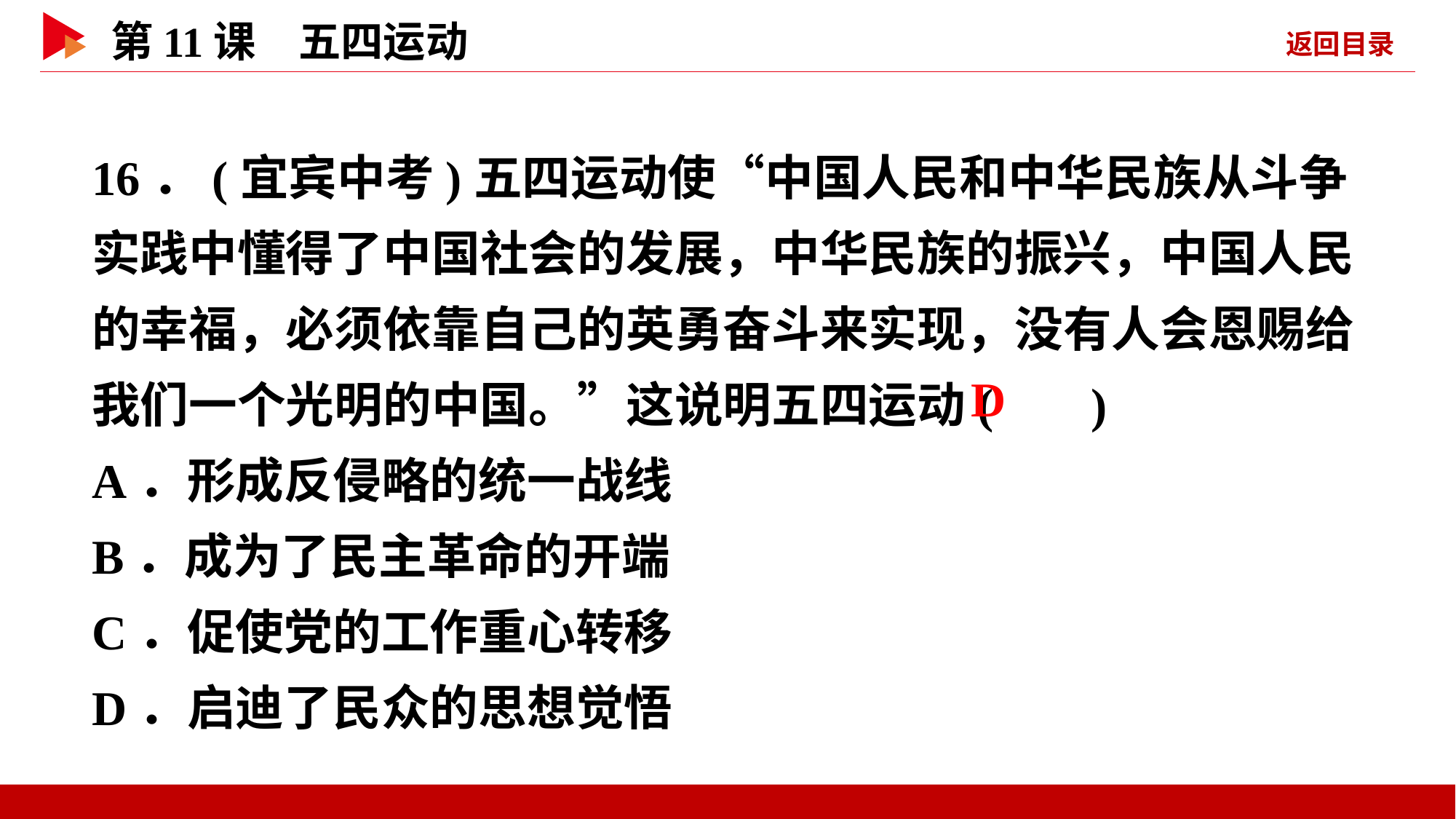

16．(宜宾中考)五四运动使“中国人民和中华民族从斗争实践中懂得了中国社会的发展，中华民族的振兴，中国人民的幸福，必须依靠自己的英勇奋斗来实现，没有人会恩赐给我们一个光明的中国。”这说明五四运动(        )
A．形成反侵略的统一战线
B．成为了民主革命的开端
C．促使党的工作重心转移
D．启迪了民众的思想觉悟
   D